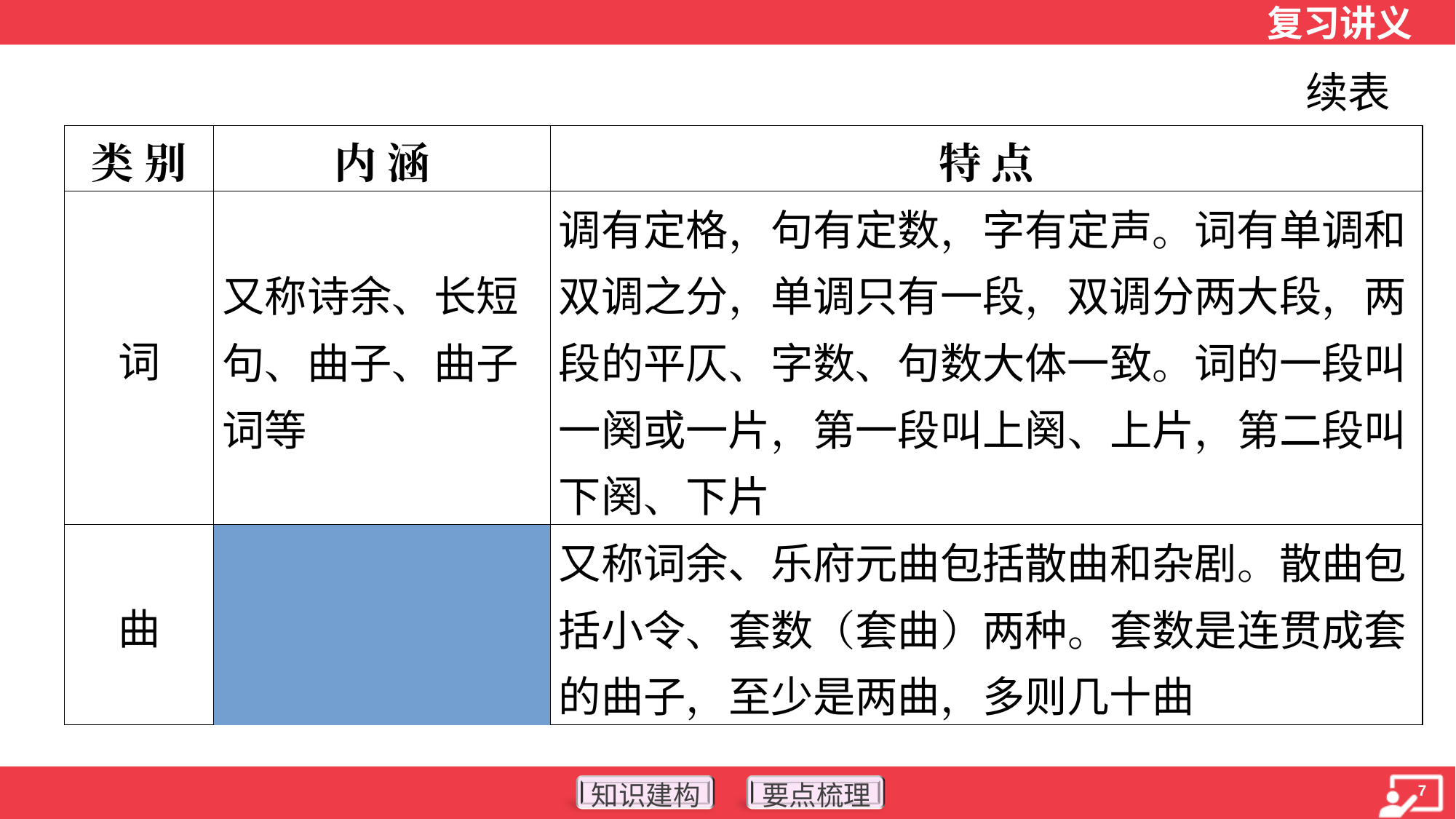

续表
| 类 别 |  | 内 涵 | 特 点 |
| --- | --- | --- | --- |
| 词 |  | 又称诗余、长短句、曲子、曲子词等 | 调有定格，句有定数，字有定声。词有单调和双调之分，单调只有一段，双调分两大段，两段的平仄、字数、句数大体一致。词的一段叫一阕或一片，第一段叫上阕、上片，第二段叫下阕、下片 |
| 曲 |  | 又称词余、乐府 | 元曲包括散曲和杂剧。散曲包括小令、套数（套曲）两种。套数是连贯成套的曲子，至少是两曲，多则几十曲 |